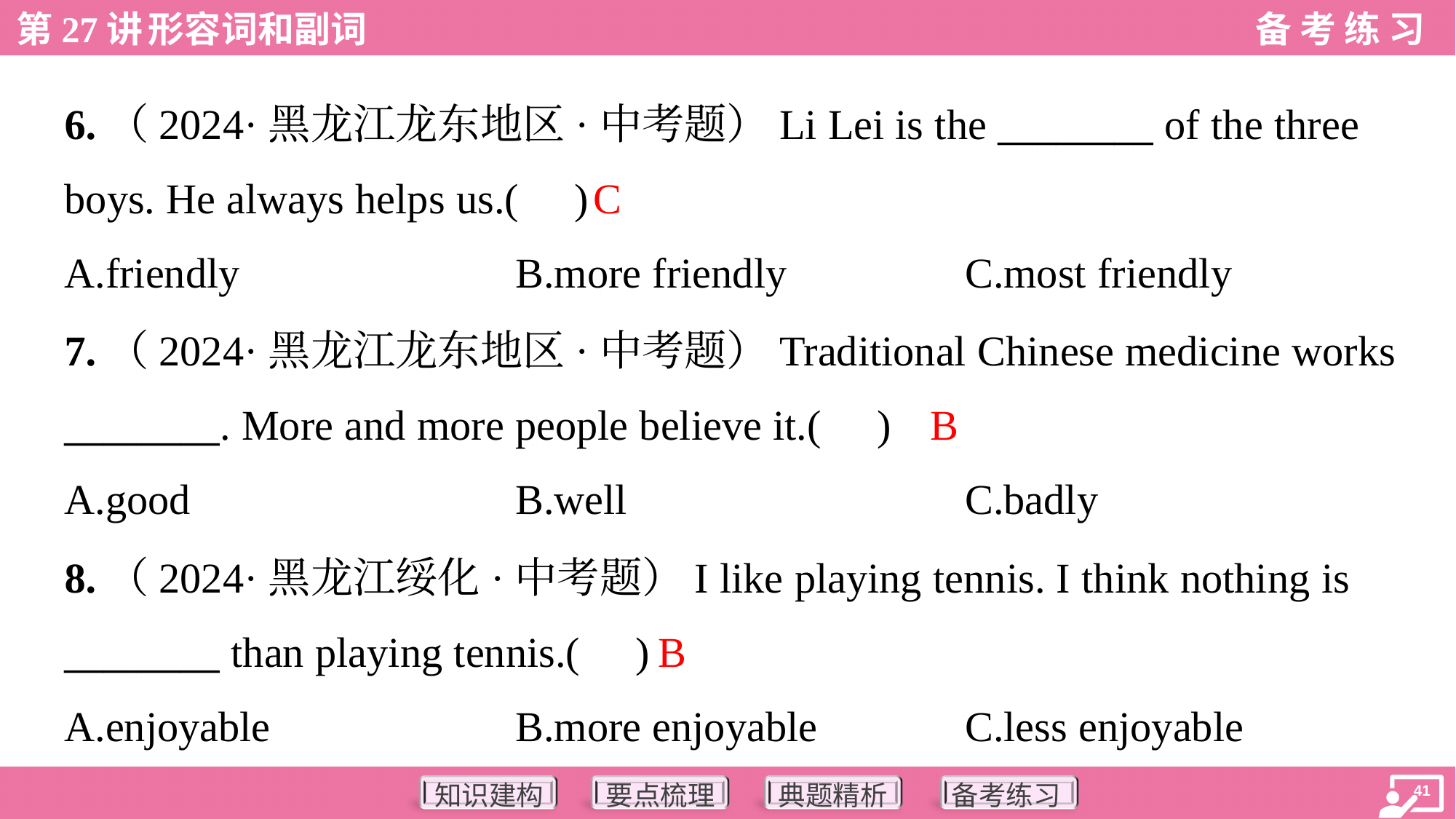

6.（2024·黑龙江龙东地区·中考题）Li Lei is the ________ of the three
boys. He always helps us.(     )
C
A.friendly	B.more friendly	C.most friendly
7.（2024·黑龙江龙东地区·中考题）Traditional Chinese medicine works
________. More and more people believe it.(     )
B
A.good	B.well	C.badly
8.（2024·黑龙江绥化·中考题）I like playing tennis. I think nothing is
________ than playing tennis.(     )
B
A.enjoyable	B.more enjoyable	C.less enjoyable